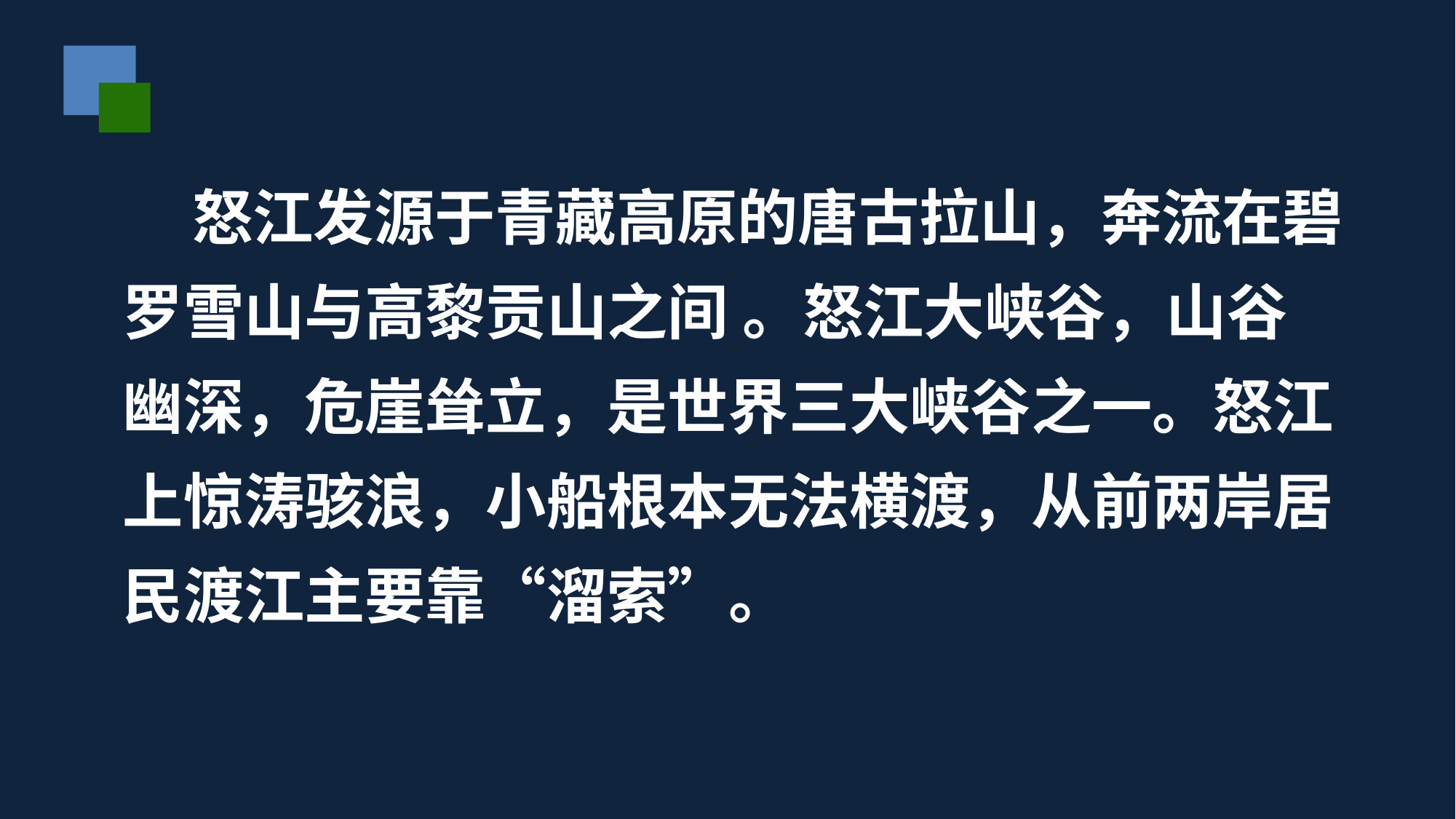

怒江发源于青藏高原的唐古拉山，奔流在碧罗雪山与高黎贡山之间 。怒江大峡谷，山谷幽深，危崖耸立，是世界三大峡谷之一。怒江上惊涛骇浪，小船根本无法横渡，从前两岸居民渡江主要靠“溜索”。